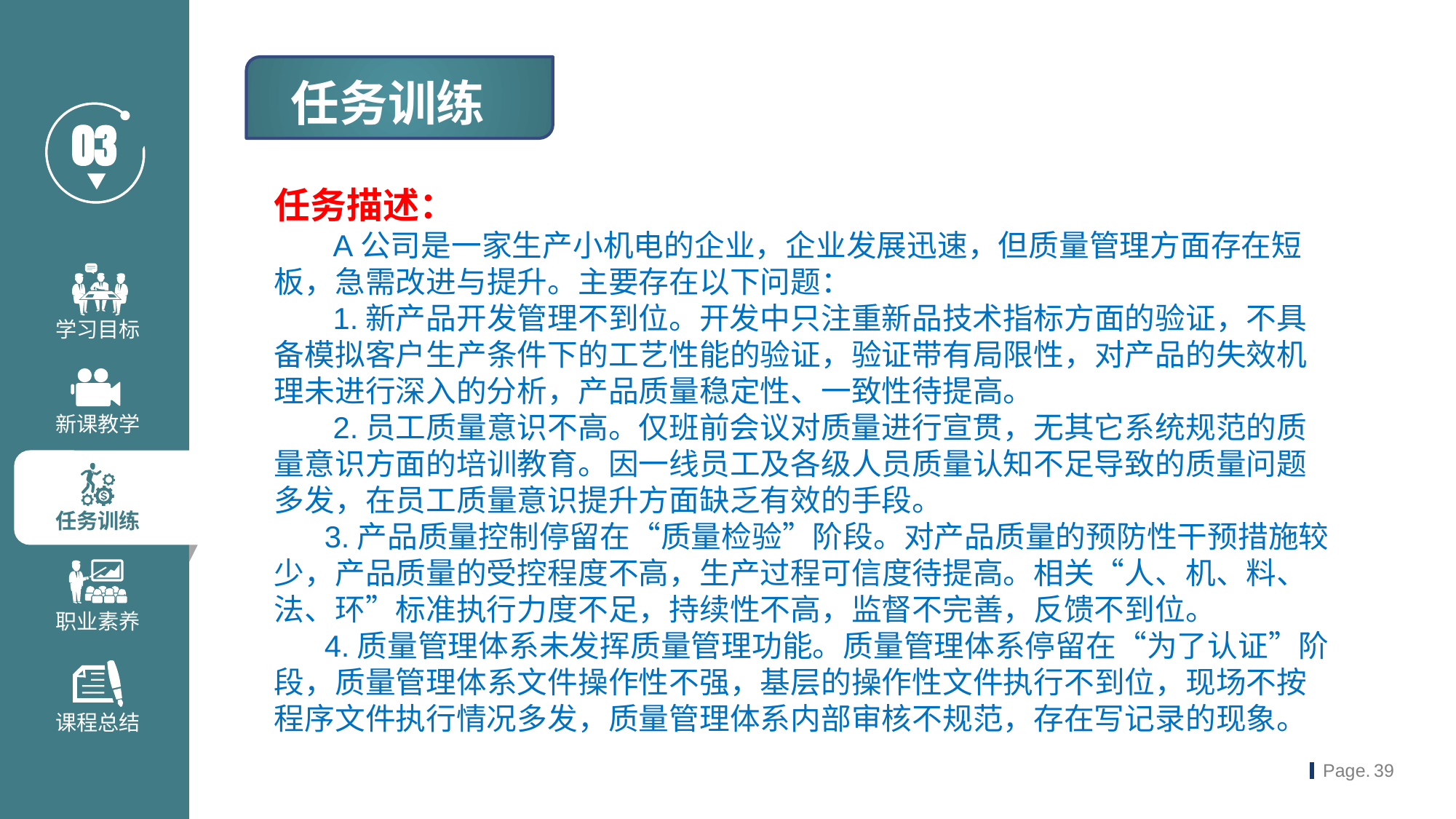

任务训练
任务描述：
       A公司是一家生产小机电的企业，企业发展迅速，但质量管理方面存在短板，急需改进与提升。主要存在以下问题：
       1.新产品开发管理不到位。开发中只注重新品技术指标方面的验证，不具备模拟客户生产条件下的工艺性能的验证，验证带有局限性，对产品的失效机理未进行深入的分析，产品质量稳定性、一致性待提高。
       2.员工质量意识不高。仅班前会议对质量进行宣贯，无其它系统规范的质量意识方面的培训教育。因一线员工及各级人员质量认知不足导致的质量问题多发，在员工质量意识提升方面缺乏有效的手段。
      3.产品质量控制停留在“质量检验”阶段。对产品质量的预防性干预措施较少，产品质量的受控程度不高，生产过程可信度待提高。相关“人、机、料、法、环”标准执行力度不足，持续性不高，监督不完善，反馈不到位。
      4.质量管理体系未发挥质量管理功能。质量管理体系停留在“为了认证”阶段，质量管理体系文件操作性不强，基层的操作性文件执行不到位，现场不按程序文件执行情况多发，质量管理体系内部审核不规范，存在写记录的现象。